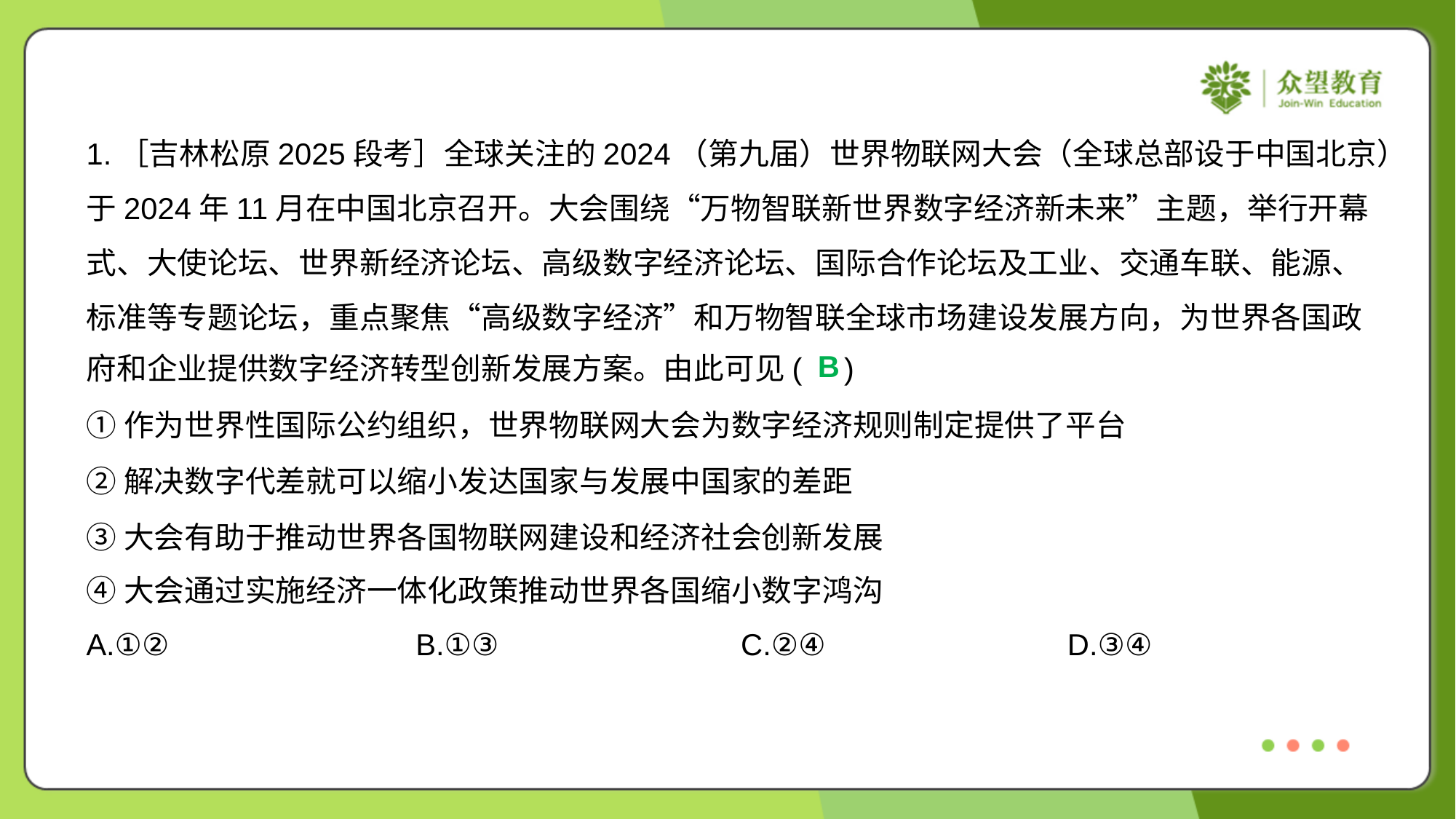

1.［吉林松原2025段考］全球关注的2024（第九届）世界物联网大会（全球总部设于中国北京）
于2024年11月在中国北京召开。大会围绕“万物智联新世界数字经济新未来”主题，举行开幕
式、大使论坛、世界新经济论坛、高级数字经济论坛、国际合作论坛及工业、交通车联、能源、
标准等专题论坛，重点聚焦“高级数字经济”和万物智联全球市场建设发展方向，为世界各国政
府和企业提供数字经济转型创新发展方案。由此可见(     )
B
①作为世界性国际公约组织，世界物联网大会为数字经济规则制定提供了平台
②解决数字代差就可以缩小发达国家与发展中国家的差距
③大会有助于推动世界各国物联网建设和经济社会创新发展
④大会通过实施经济一体化政策推动世界各国缩小数字鸿沟
A.①②	B.①③	C.②④	D.③④